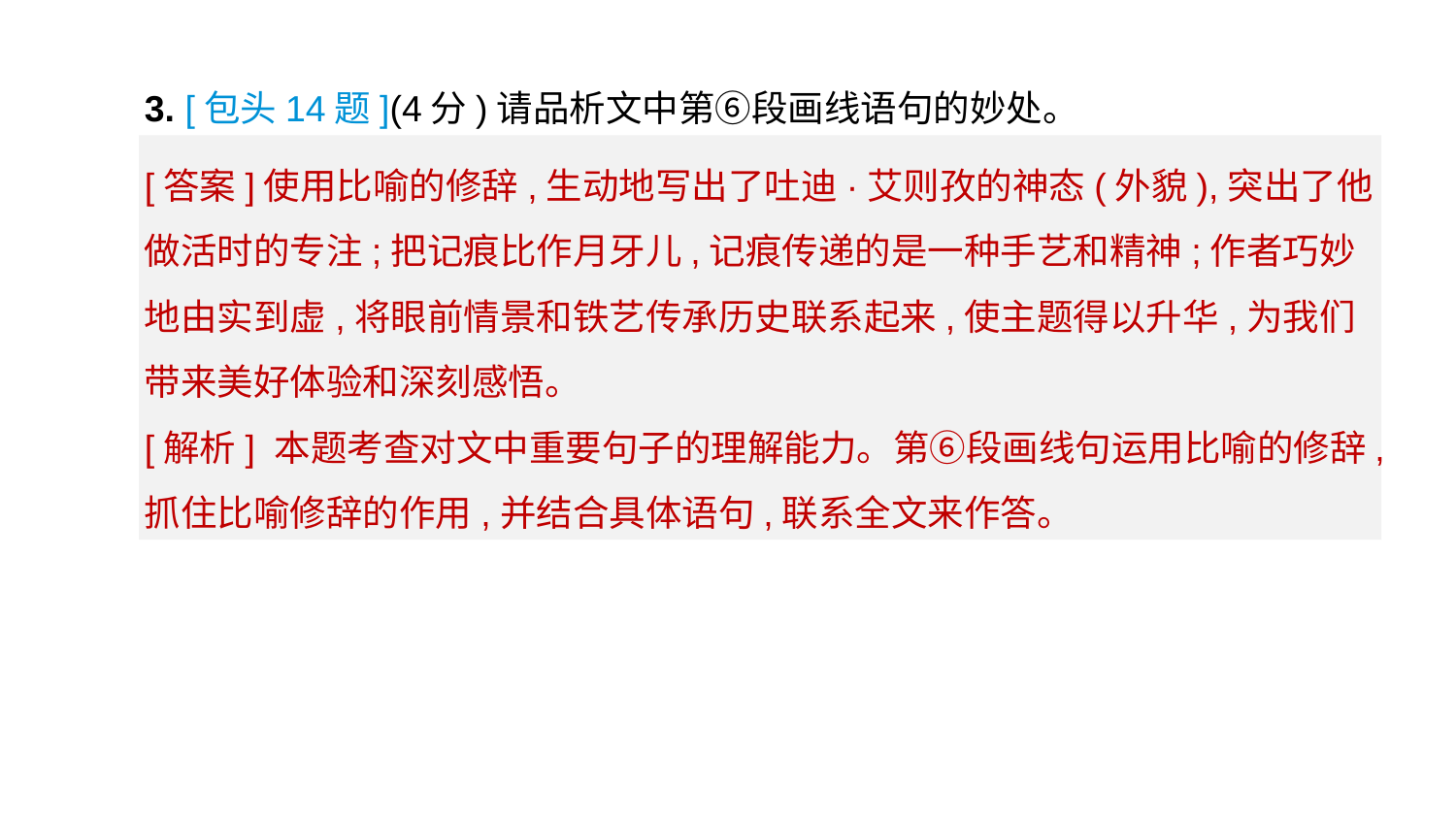

3. [包头14题](4分)请品析文中第⑥段画线语句的妙处。
[答案]使用比喻的修辞,生动地写出了吐迪·艾则孜的神态(外貌),突出了他做活时的专注;把记痕比作月牙儿,记痕传递的是一种手艺和精神;作者巧妙地由实到虚,将眼前情景和铁艺传承历史联系起来,使主题得以升华,为我们带来美好体验和深刻感悟。
[解析] 本题考查对文中重要句子的理解能力。第⑥段画线句运用比喻的修辞,抓住比喻修辞的作用,并结合具体语句,联系全文来作答。